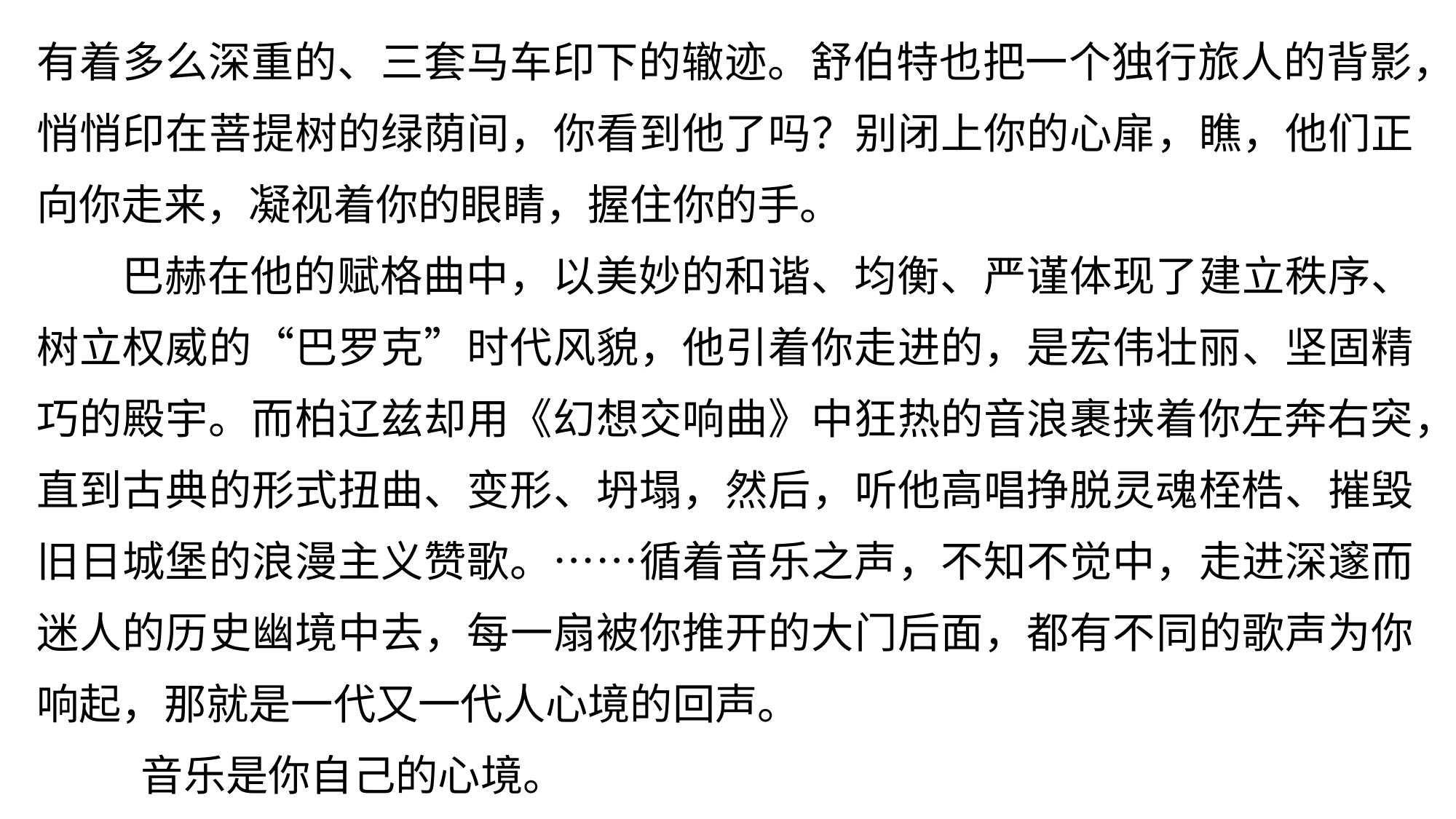

有着多么深重的、三套马车印下的辙迹。舒伯特也把一个独行旅人的背影，悄悄印在菩提树的绿荫间，你看到他了吗？别闭上你的心扉，瞧，他们正向你走来，凝视着你的眼睛，握住你的手。
巴赫在他的赋格曲中，以美妙的和谐、均衡、严谨体现了建立秩序、树立权威的“巴罗克”时代风貌，他引着你走进的，是宏伟壮丽、坚固精巧的殿宇。而柏辽兹却用《幻想交响曲》中狂热的音浪裹挟着你左奔右突，直到古典的形式扭曲、变形、坍塌，然后，听他高唱挣脱灵魂桎梏、摧毁旧日城堡的浪漫主义赞歌。……循着音乐之声，不知不觉中，走进深邃而迷人的历史幽境中去，每一扇被你推开的大门后面，都有不同的歌声为你响起，那就是一代又一代人心境的回声。
 音乐是你自己的心境。